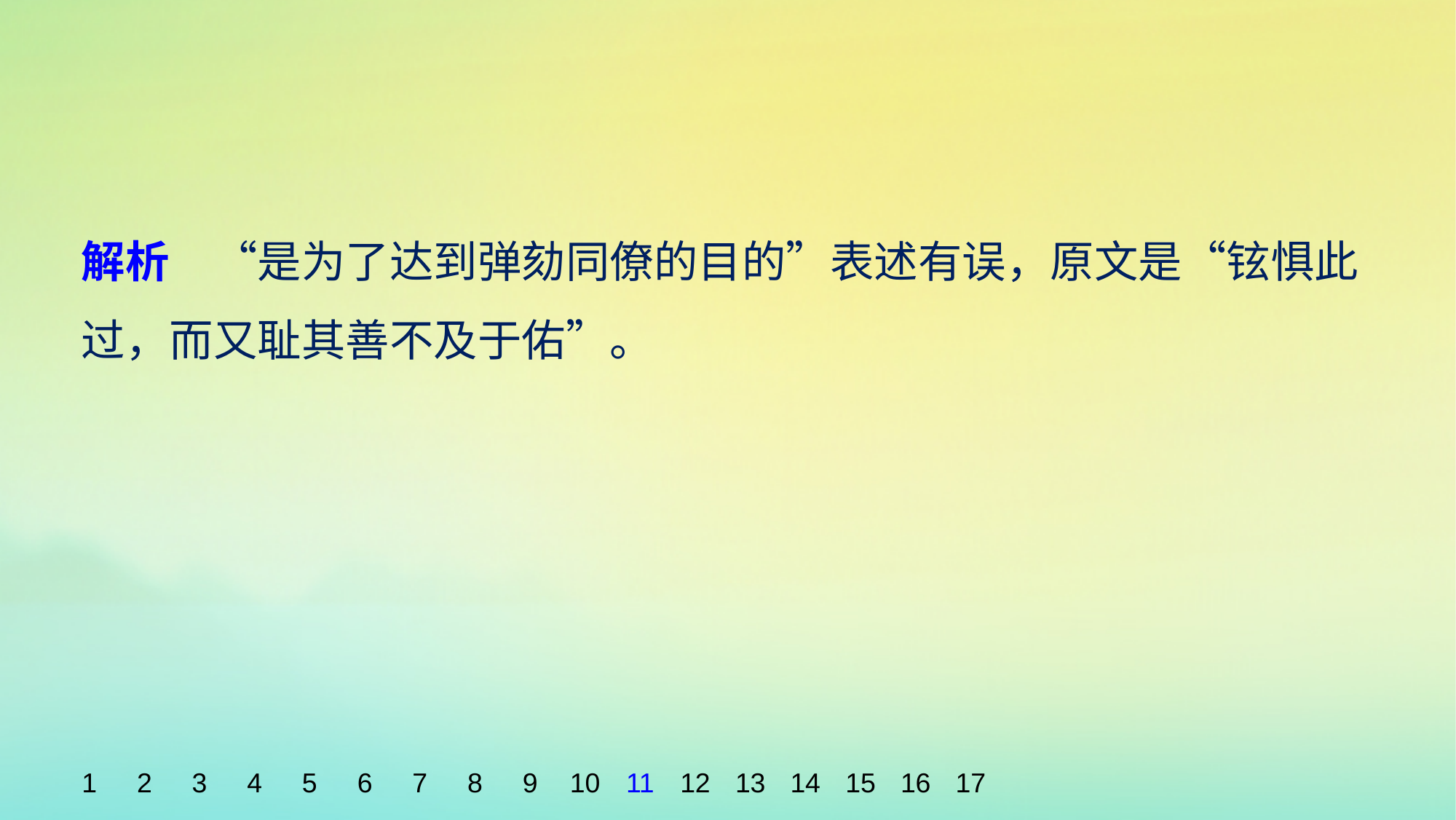

解析　“是为了达到弹劾同僚的目的”表述有误，原文是“铉惧此过，而又耻其善不及于佑”。
1
2
3
4
5
6
7
8
9
10
11
12
13
14
15
16
17